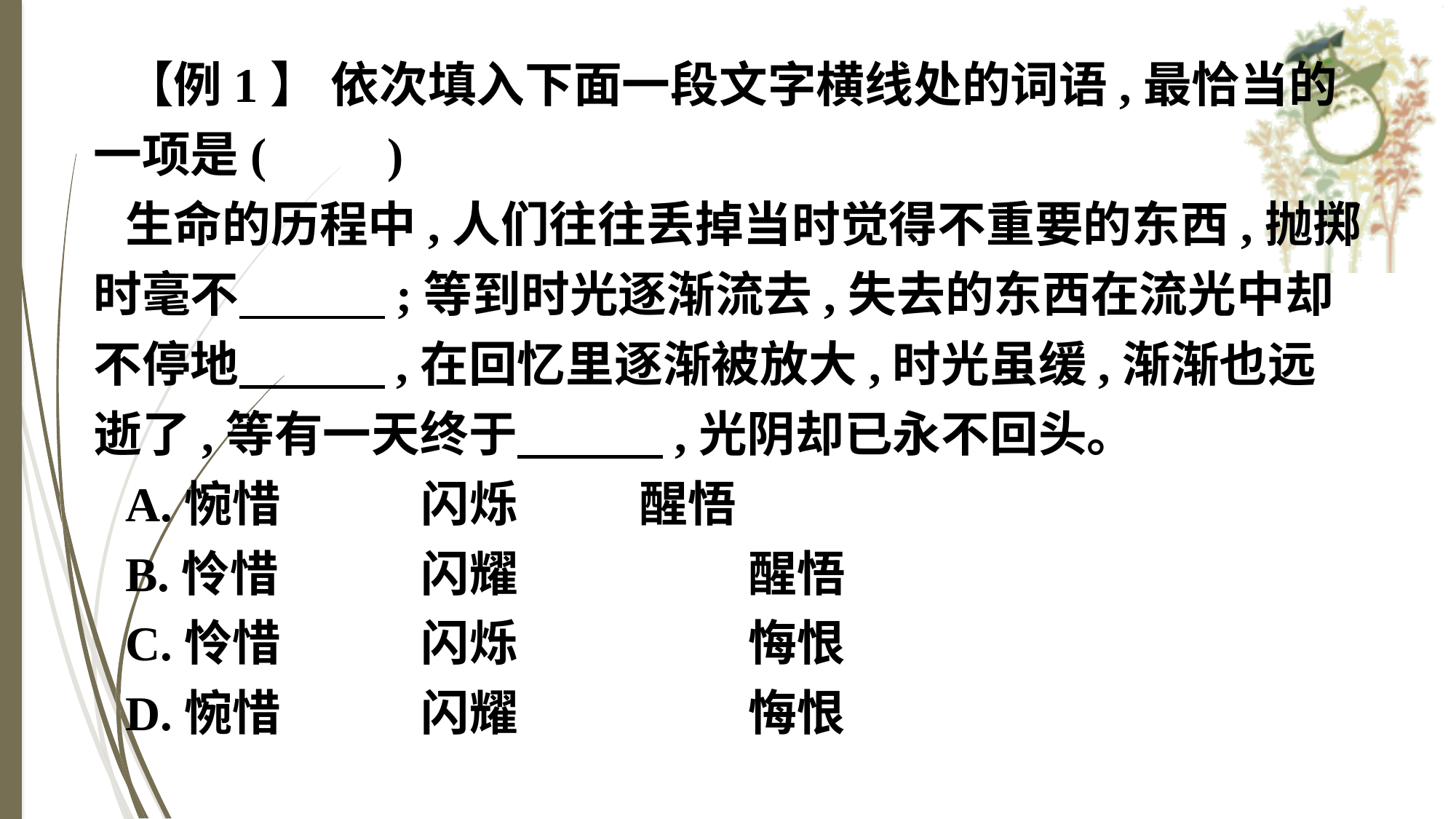

【例1】 依次填入下面一段文字横线处的词语,最恰当的一项是(　　)
生命的历程中,人们往往丢掉当时觉得不重要的东西,抛掷时毫不　　　;等到时光逐渐流去,失去的东西在流光中却不停地　　　,在回忆里逐渐被放大,时光虽缓,渐渐也远逝了,等有一天终于　　　,光阴却已永不回头。
A.惋惜　　	闪烁　　	醒悟
B.怜惜		闪耀			醒悟
C.怜惜		闪烁			悔恨
D.惋惜		闪耀			悔恨